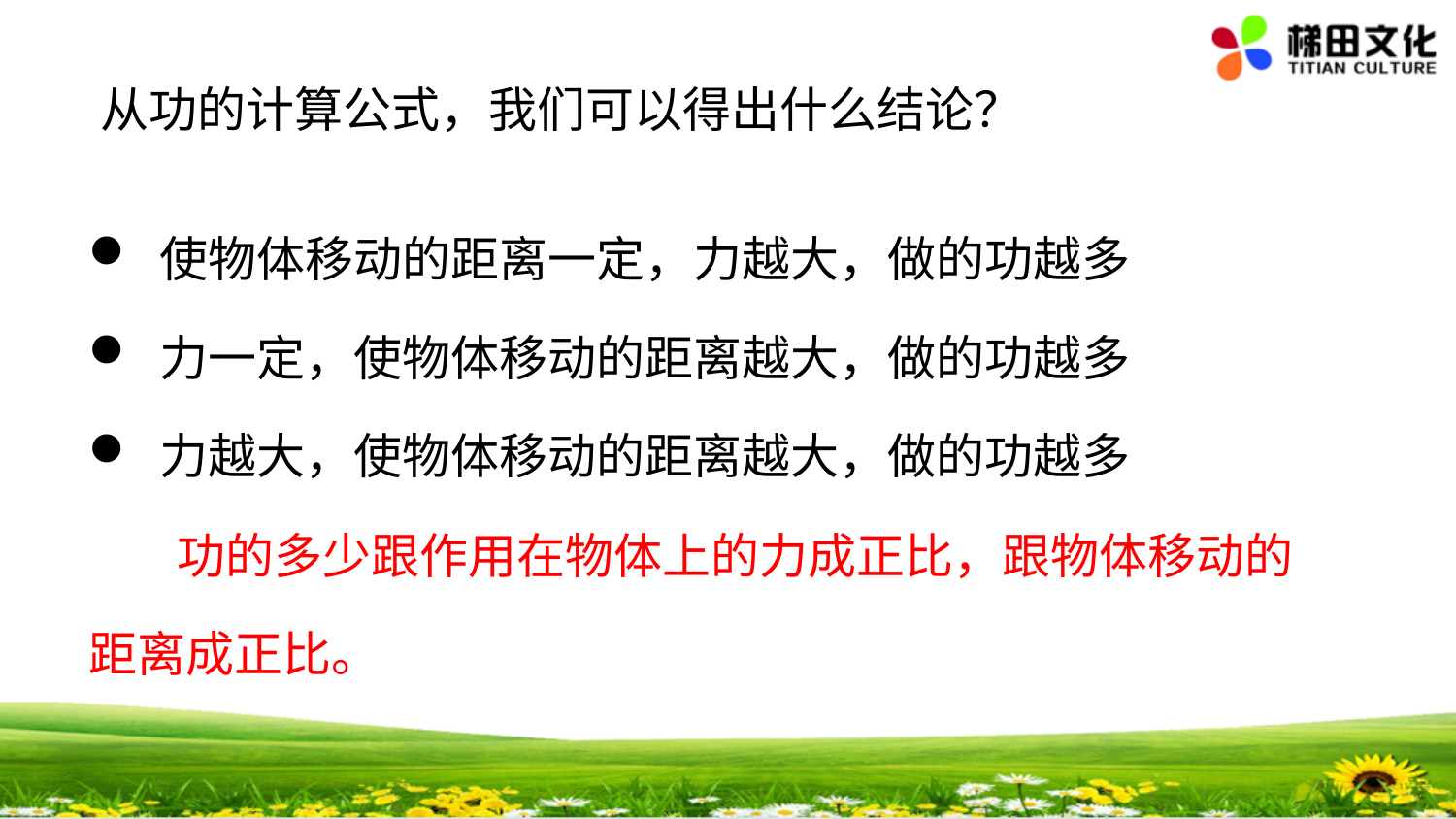

从功的计算公式，我们可以得出什么结论？
 使物体移动的距离一定，力越大，做的功越多
 力一定，使物体移动的距离越大，做的功越多
 力越大，使物体移动的距离越大，做的功越多
       功的多少跟作用在物体上的力成正比，跟物体移动的距离成正比。